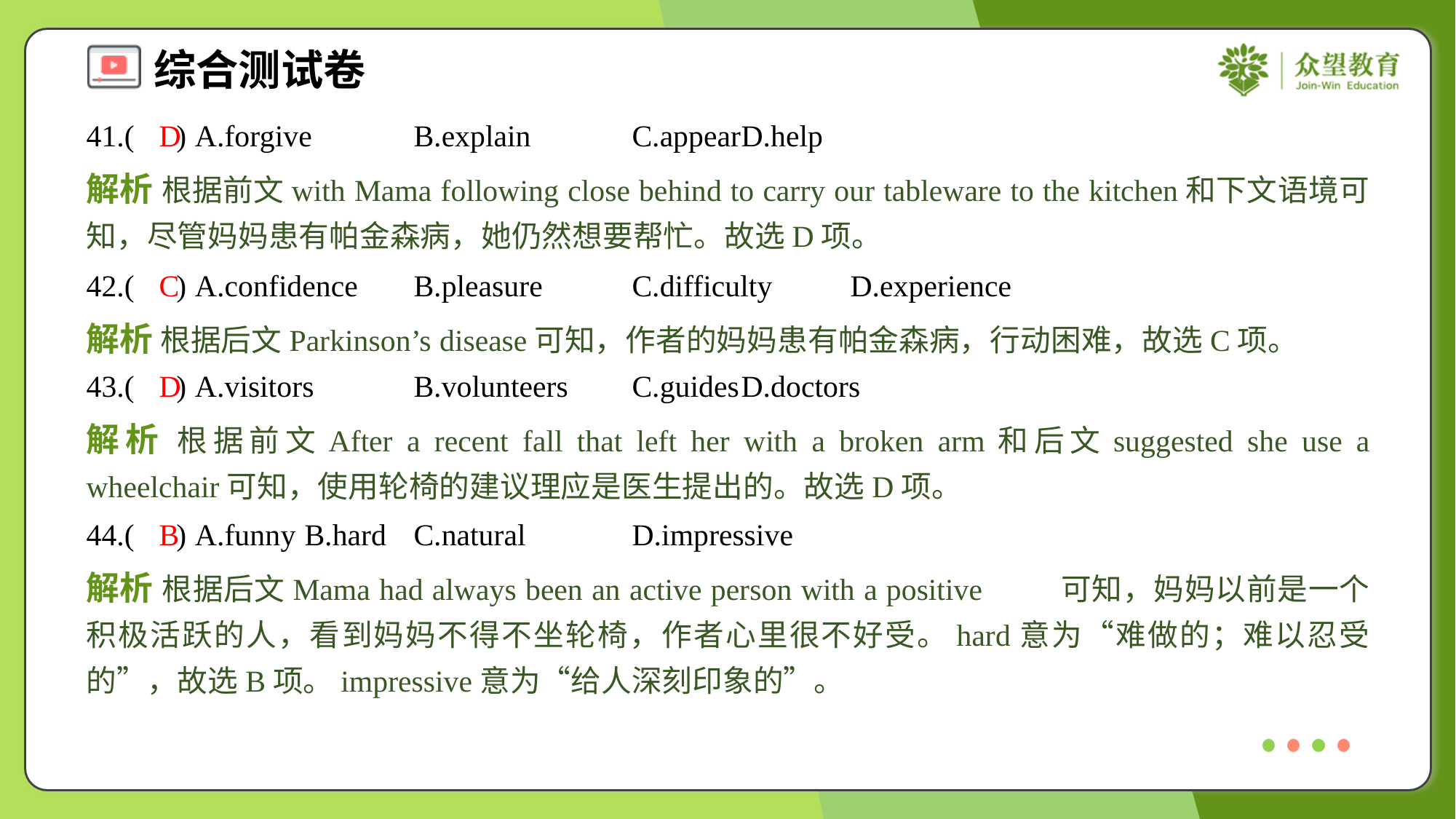

41.(     ) A.forgive	B.explain	C.appear	D.help
D
解析 根据前文with Mama following close behind to carry our tableware to the kitchen和下文语境可知，尽管妈妈患有帕金森病，她仍然想要帮忙。故选D项。
42.(     ) A.confidence	B.pleasure	C.difficulty	D.experience
C
解析 根据后文Parkinson’s disease可知，作者的妈妈患有帕金森病，行动困难，故选C项。
43.(     ) A.visitors	B.volunteers	C.guides	D.doctors
D
解析 根据前文After a recent fall that left her with a broken arm和后文suggested she use a wheelchair可知，使用轮椅的建议理应是医生提出的。故选D项。
44.(     ) A.funny	B.hard	C.natural	D.impressive
B
解析 根据后文Mama had always been an active person with a positive        可知，妈妈以前是一个积极活跃的人，看到妈妈不得不坐轮椅，作者心里很不好受。hard意为“难做的；难以忍受的”，故选B项。impressive意为“给人深刻印象的”。